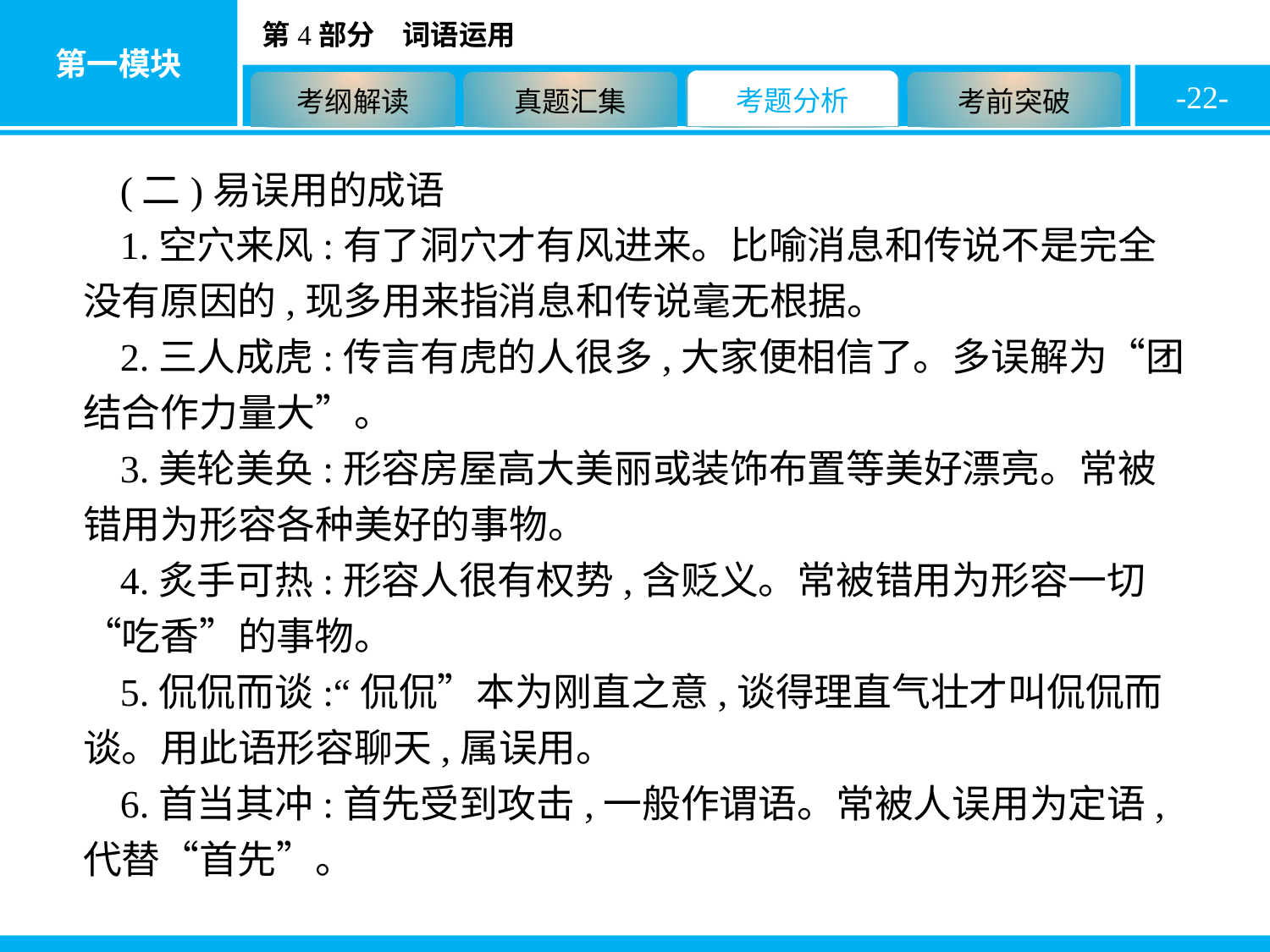

-22-
(二)易误用的成语
1.空穴来风:有了洞穴才有风进来。比喻消息和传说不是完全没有原因的,现多用来指消息和传说毫无根据。
2.三人成虎:传言有虎的人很多,大家便相信了。多误解为“团结合作力量大”。
3.美轮美奂:形容房屋高大美丽或装饰布置等美好漂亮。常被错用为形容各种美好的事物。
4.炙手可热:形容人很有权势,含贬义。常被错用为形容一切“吃香”的事物。
5.侃侃而谈:“侃侃”本为刚直之意,谈得理直气壮才叫侃侃而谈。用此语形容聊天,属误用。
6.首当其冲:首先受到攻击,一般作谓语。常被人误用为定语,代替“首先”。